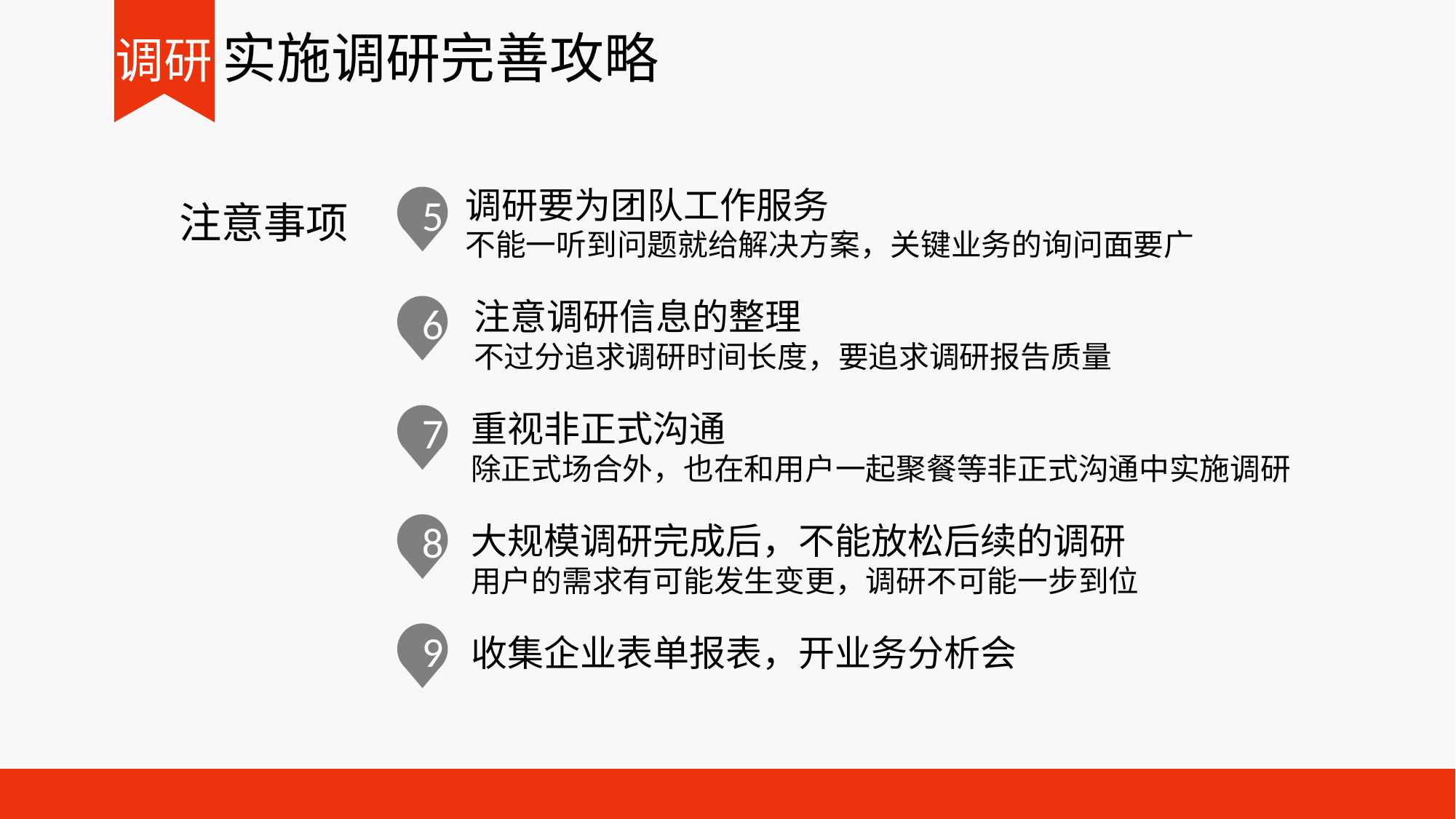

# 实施调研完善攻略

调研
调研要为团队工作服务
不能一听到问题就给解决方案，关键业务的询问面要广

5
注意事项
注意调研信息的整理
不过分追求调研时间长度，要追求调研报告质量

6
重视非正式沟通
除正式场合外，也在和用户一起聚餐等非正式沟通中实施调研

7
大规模调研完成后，不能放松后续的调研
用户的需求有可能发生变更，调研不可能一步到位

8

9
收集企业表单报表，开业务分析会